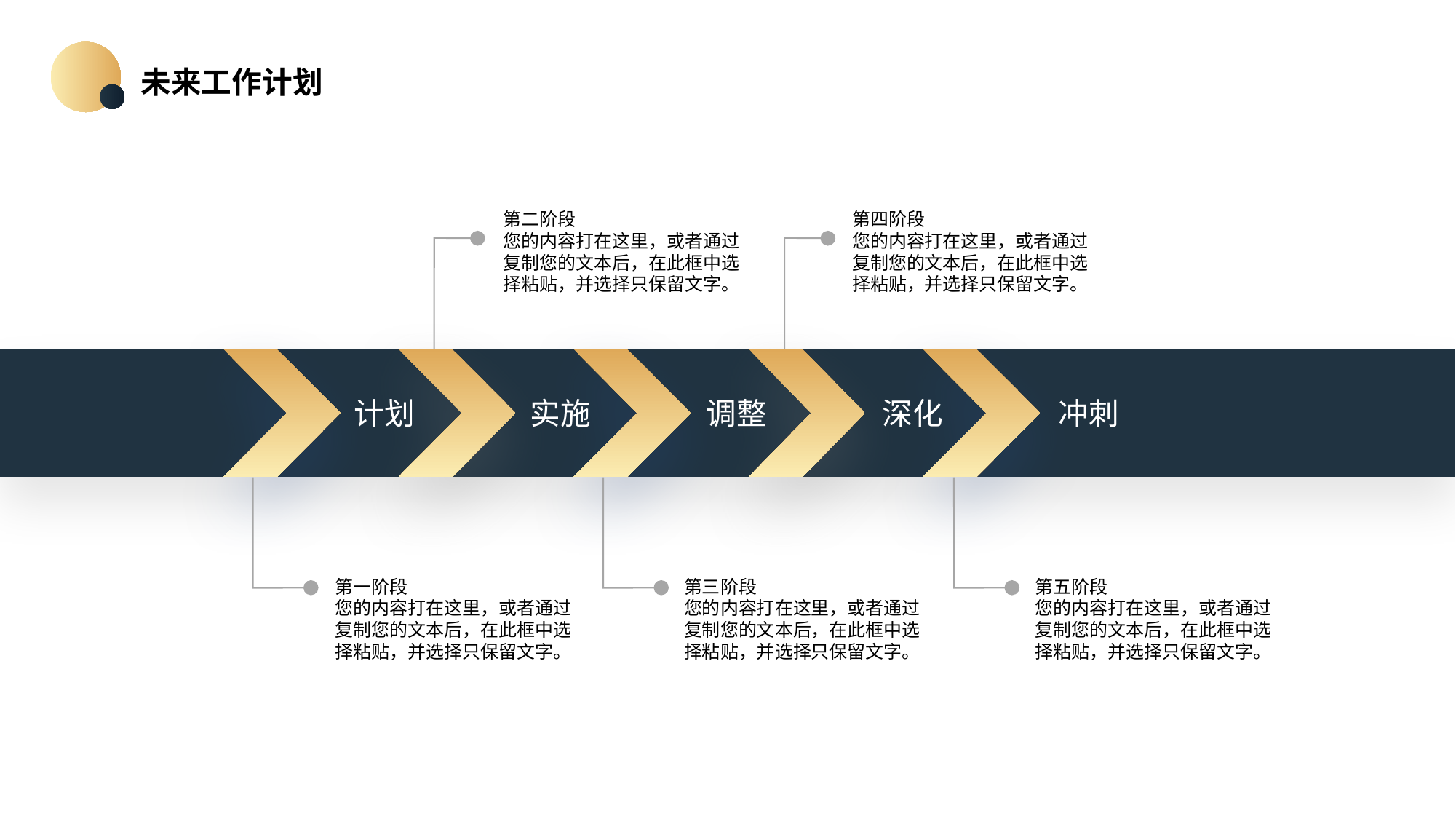

未来工作计划

第二阶段
您的内容打在这里，或者通过复制您的文本后，在此框中选择粘贴，并选择只保留文字。
第四阶段
您的内容打在这里，或者通过复制您的文本后，在此框中选择粘贴，并选择只保留文字。

计划
实施
调整
深化
冲刺

第一阶段
您的内容打在这里，或者通过复制您的文本后，在此框中选择粘贴，并选择只保留文字。
第三阶段
您的内容打在这里，或者通过复制您的文本后，在此框中选择粘贴，并选择只保留文字。
第五阶段
您的内容打在这里，或者通过复制您的文本后，在此框中选择粘贴，并选择只保留文字。